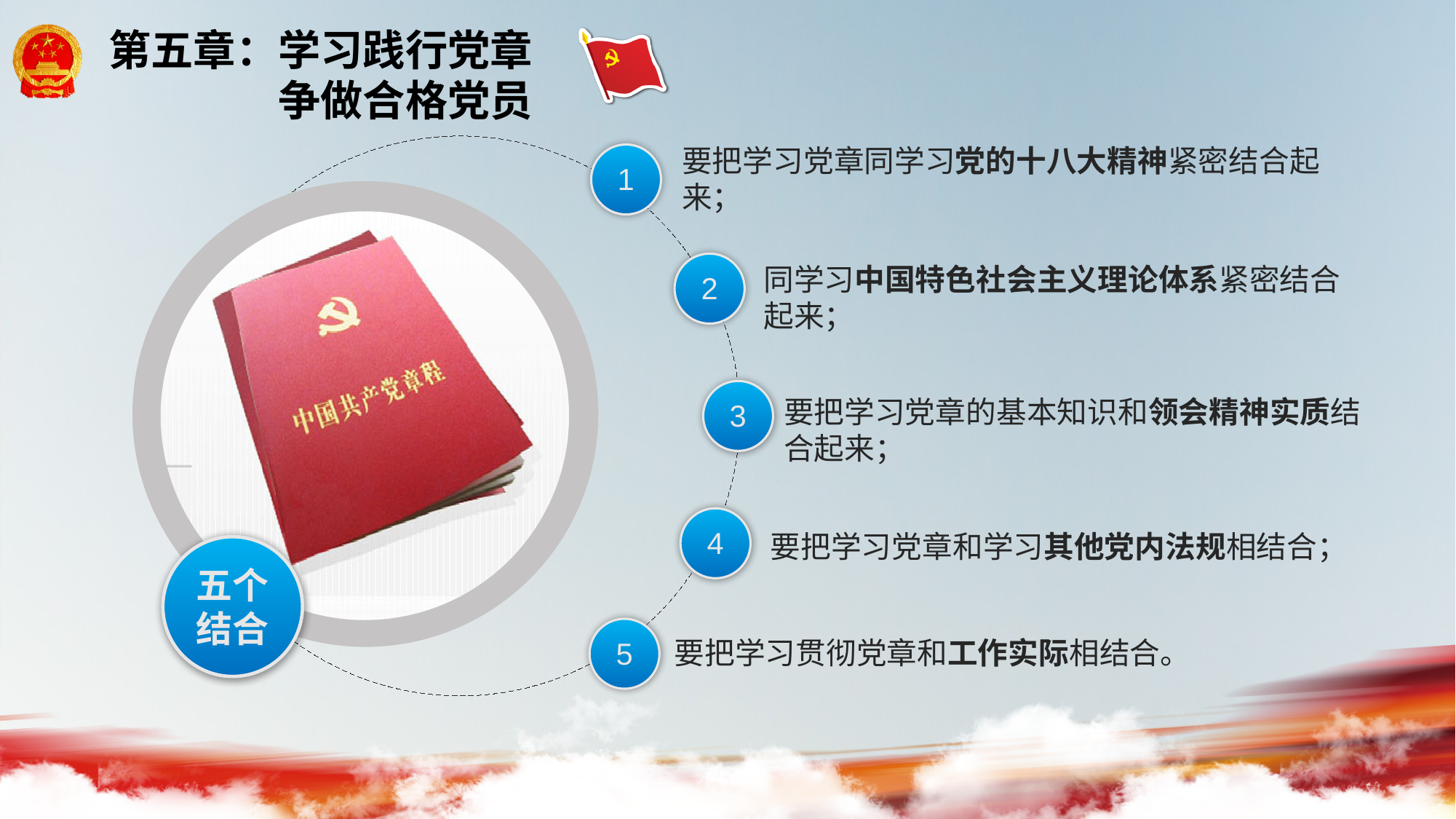

五个结合
要把学习党章同学习党的十八大精神紧密结合起来；
1
2
同学习中国特色社会主义理论体系紧密结合起来；
3
要把学习党章的基本知识和领会精神实质结合起来；
4
要把学习党章和学习其他党内法规相结合；
5
要把学习贯彻党章和工作实际相结合。